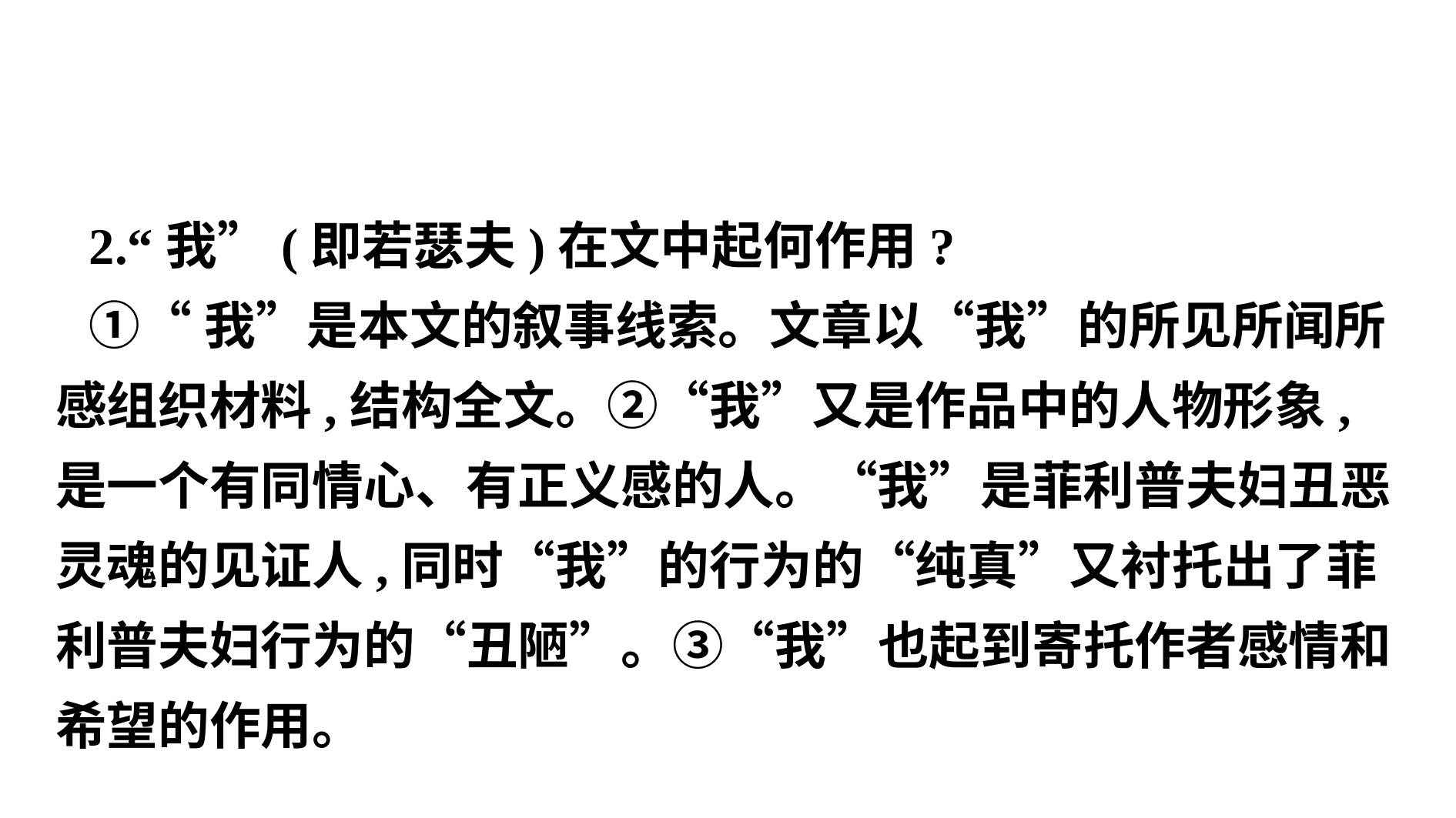

2.“我”(即若瑟夫)在文中起何作用?
①“我”是本文的叙事线索。文章以“我”的所见所闻所感组织材料,结构全文。②“我”又是作品中的人物形象,是一个有同情心、有正义感的人。“我”是菲利普夫妇丑恶灵魂的见证人,同时“我”的行为的“纯真”又衬托出了菲利普夫妇行为的“丑陋”。③“我”也起到寄托作者感情和希望的作用。